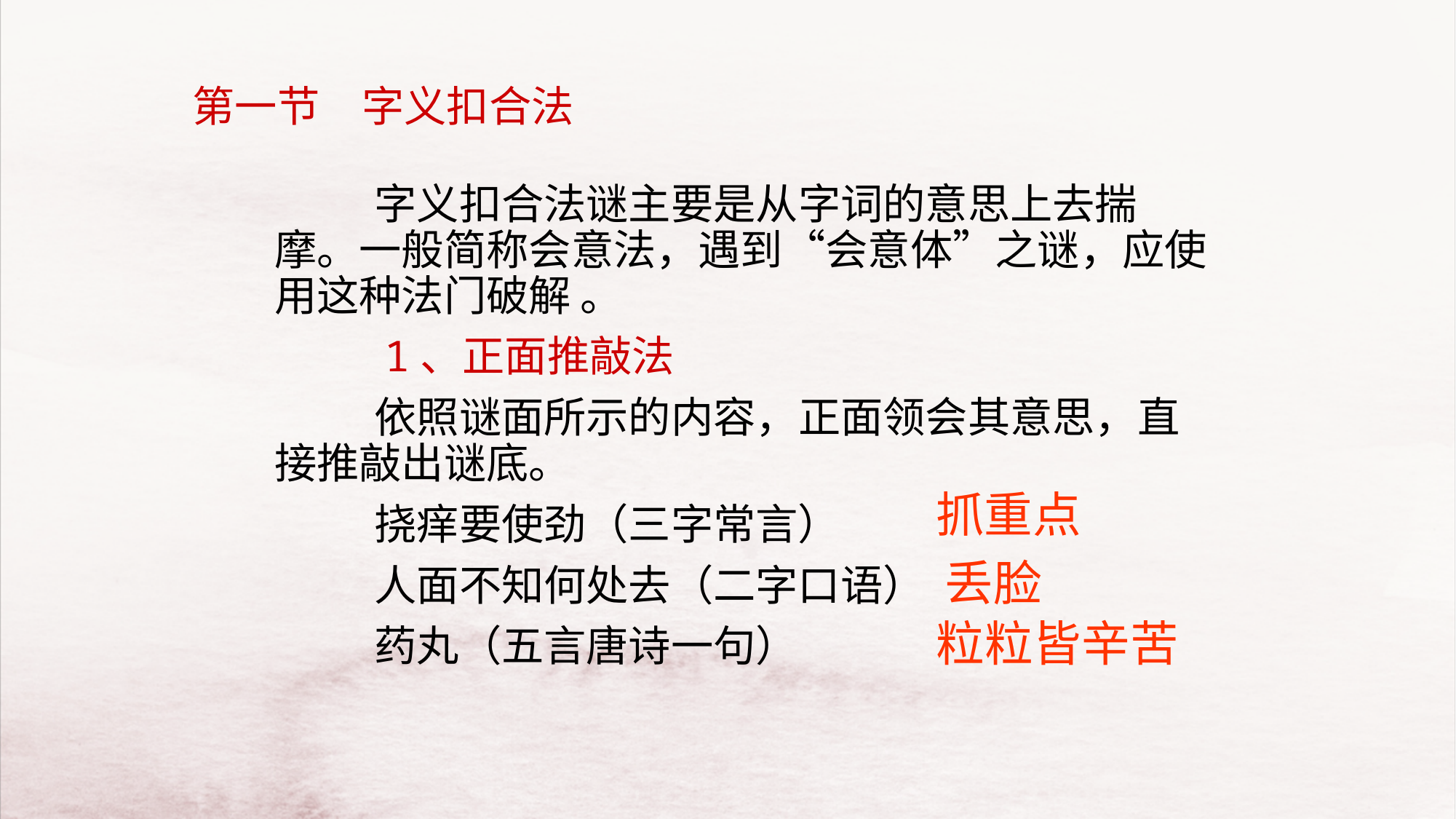

第一节　字义扣合法

　　　字义扣合法谜主要是从字词的意思上去揣摩。一般简称会意法，遇到“会意体”之谜，应使用这种法门破解 。
　　　1、正面推敲法
　　　依照谜面所示的内容，正面领会其意思，直接推敲出谜底。
　　　挠痒要使劲（三字常言）
　　　人面不知何处去（二字口语）
　　　药丸（五言唐诗一句）

抓重点

丢脸

粒粒皆辛苦